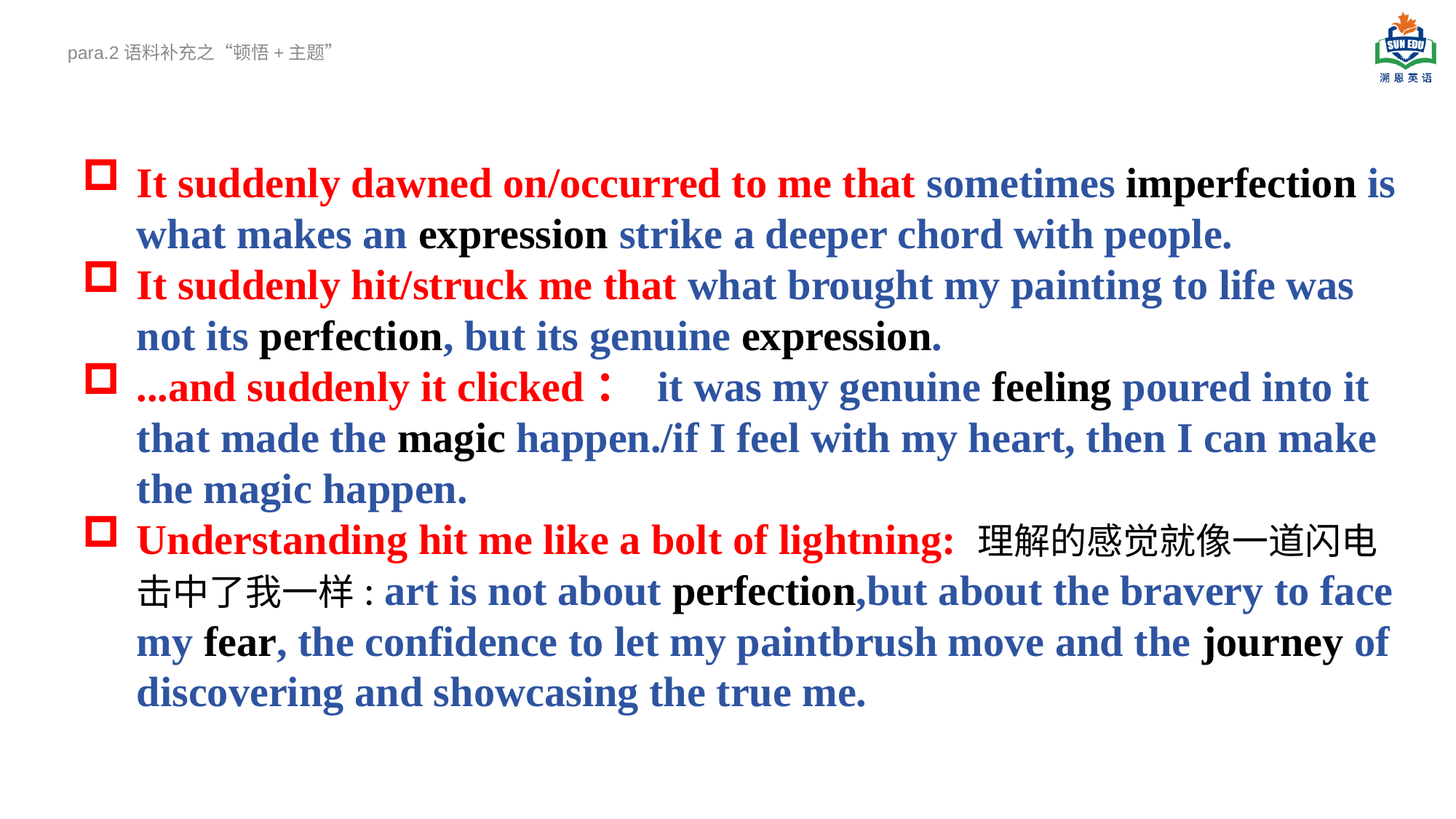

para.2语料补充之“顿悟+主题”

It suddenly dawned on/occurred to me that sometimes imperfection is what makes an expression strike a deeper chord with people.
It suddenly hit/struck me that what brought my painting to life was not its perfection, but its genuine expression.
...and suddenly it clicked： it was my genuine feeling poured into it that made the magic happen./if I feel with my heart, then I can make the magic happen.
Understanding hit me like a bolt of lightning: 理解的感觉就像一道闪电击中了我一样: art is not about perfection,but about the bravery to face my fear, the confidence to let my paintbrush move and the journey of discovering and showcasing the true me.